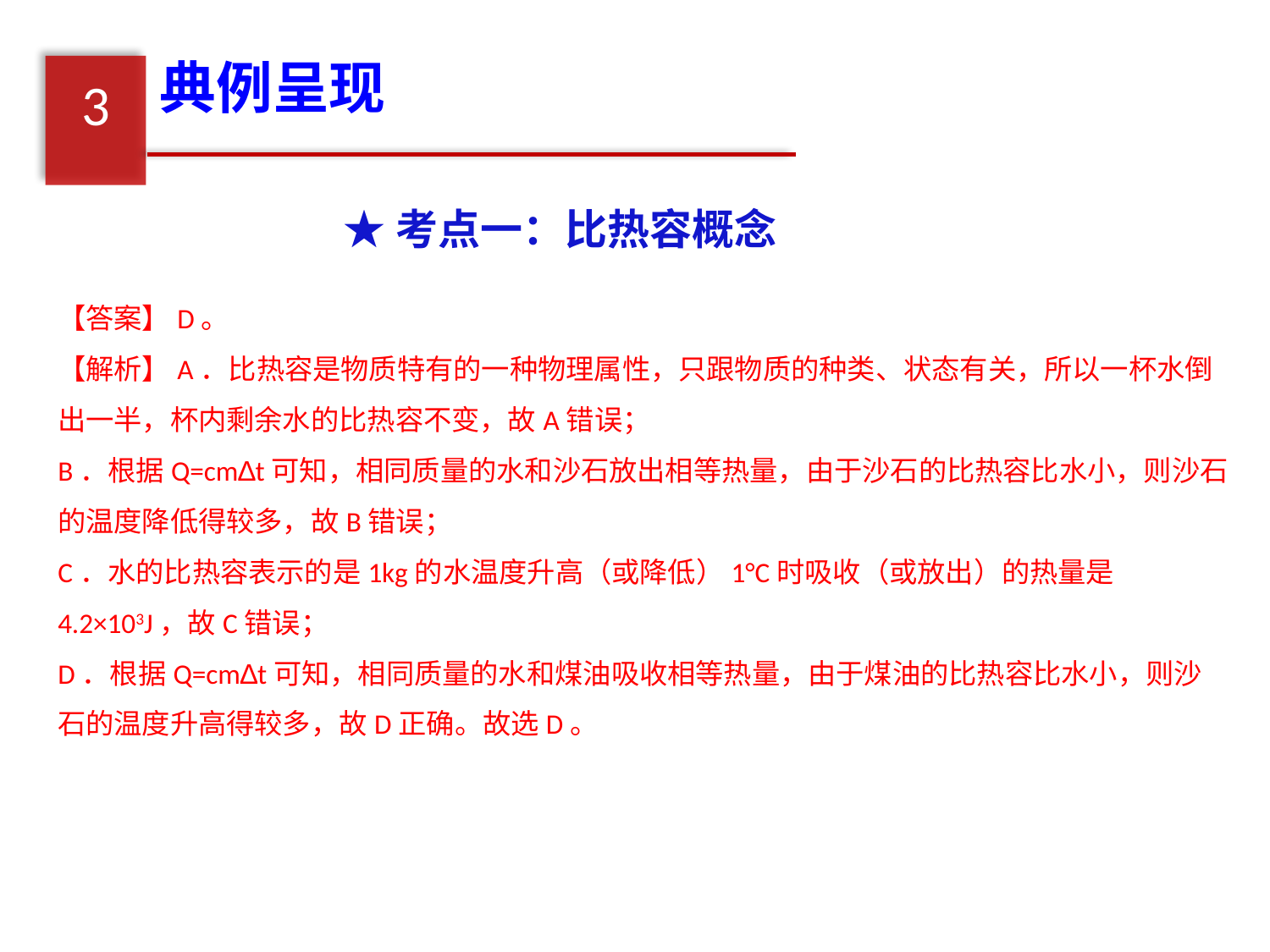

典例呈现

3
★考点一：比热容概念
【答案】D。
【解析】A．比热容是物质特有的一种物理属性，只跟物质的种类、状态有关，所以一杯水倒出一半，杯内剩余水的比热容不变，故A错误；
B．根据Q=cm∆t可知，相同质量的水和沙石放出相等热量，由于沙石的比热容比水小，则沙石的温度降低得较多，故B错误；
C．水的比热容表示的是1kg的水温度升高（或降低）1°C时吸收（或放出）的热量是4.2×103J，故C错误；
D．根据Q=cm∆t可知，相同质量的水和煤油吸收相等热量，由于煤油的比热容比水小，则沙石的温度升高得较多，故D正确。故选D。